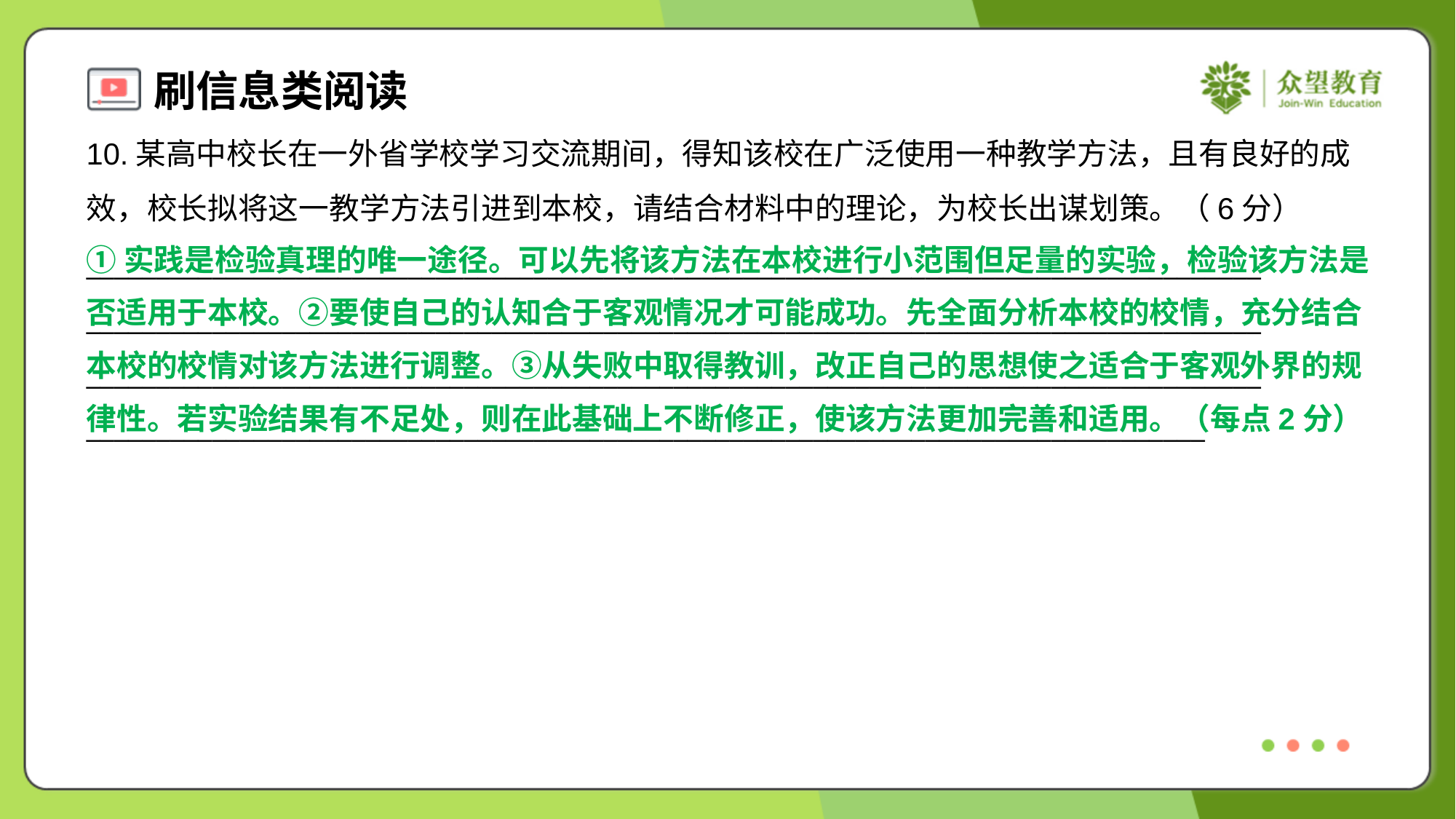

10.某高中校长在一外省学校学习交流期间，得知该校在广泛使用一种教学方法，且有良好的成
效，校长拟将这一教学方法引进到本校，请结合材料中的理论，为校长出谋划策。（6分）
____________________________________________________________________________________
____________________________________________________________________________________
____________________________________________________________________________________
________________________________________________________________________________
①实践是检验真理的唯一途径。可以先将该方法在本校进行小范围但足量的实验，检验该方法是
否适用于本校。②要使自己的认知合于客观情况才可能成功。先全面分析本校的校情，充分结合
本校的校情对该方法进行调整。③从失败中取得教训，改正自己的思想使之适合于客观外界的规
律性。若实验结果有不足处，则在此基础上不断修正，使该方法更加完善和适用。（每点2分）